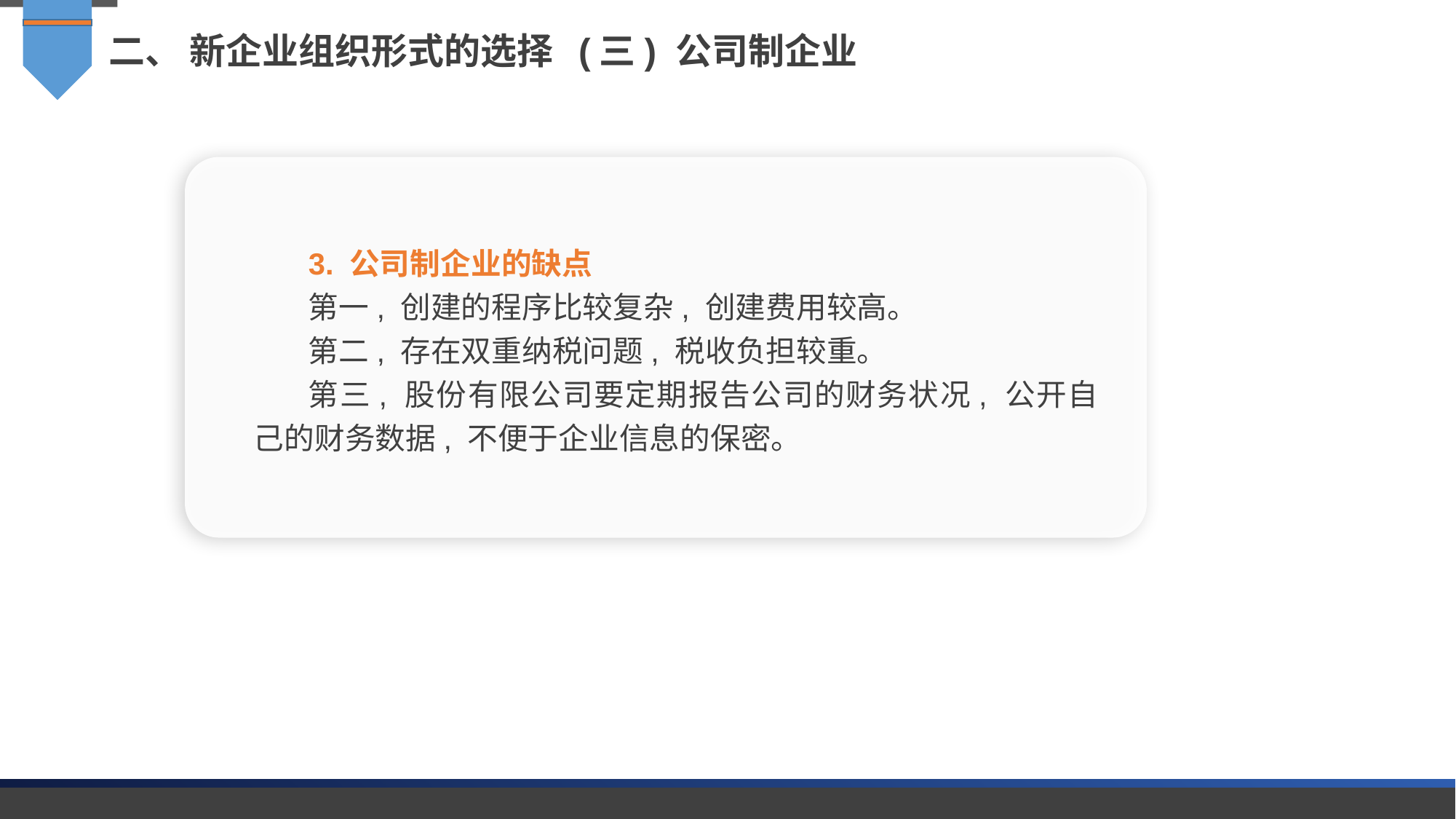

二、 新企业组织形式的选择  (三) 公司制企业

3. 公司制企业的缺点
第一, 创建的程序比较复杂, 创建费用较高。
第二, 存在双重纳税问题, 税收负担较重。
第三, 股份有限公司要定期报告公司的财务状况, 公开自己的财务数据, 不便于企业信息的保密。